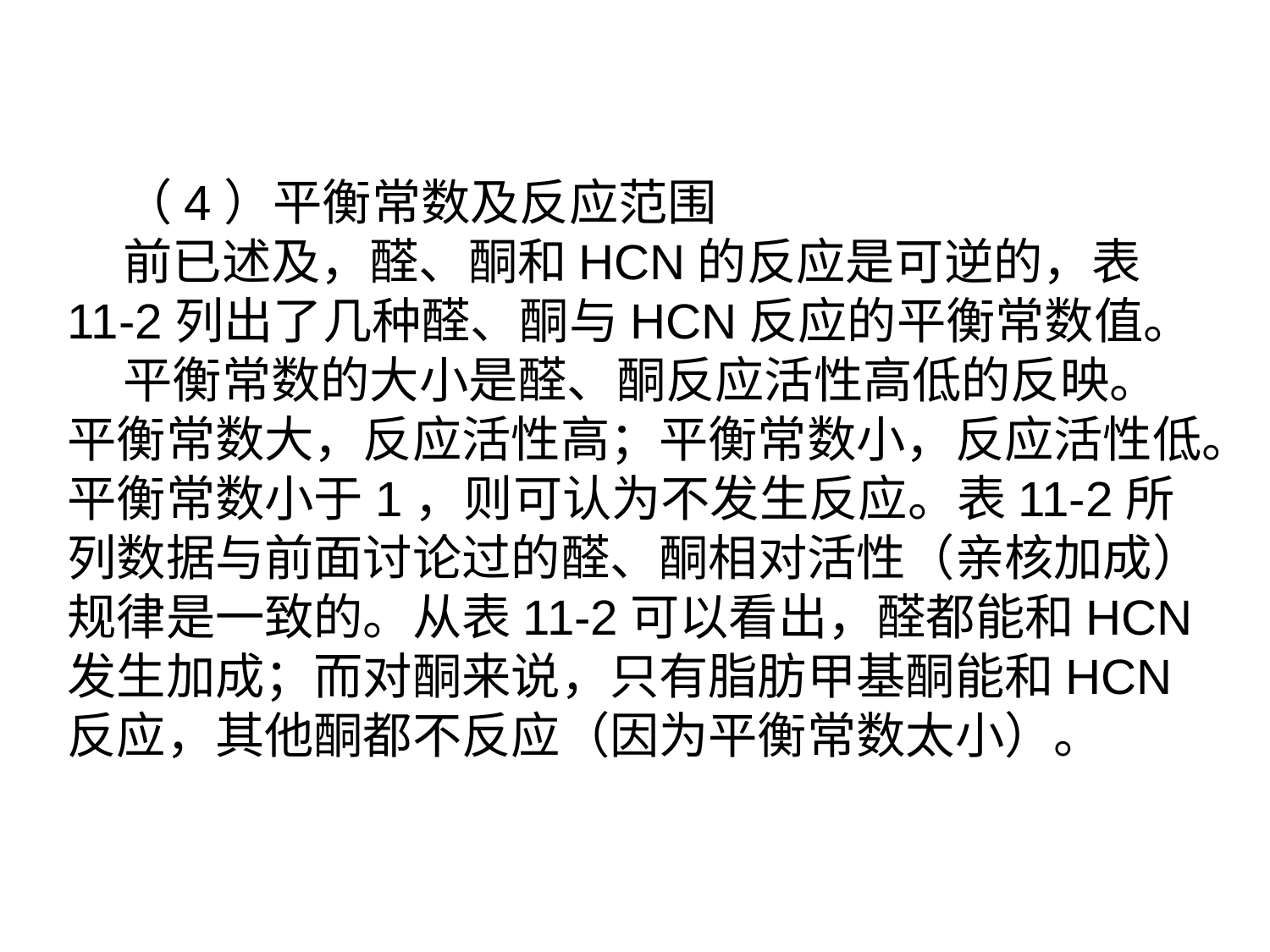

（4）平衡常数及反应范围
    前已述及，醛、酮和HCN的反应是可逆的，表11-2列出了几种醛、酮与HCN反应的平衡常数值。
    平衡常数的大小是醛、酮反应活性高低的反映。平衡常数大，反应活性高；平衡常数小，反应活性低。平衡常数小于1，则可认为不发生反应。表11-2所列数据与前面讨论过的醛、酮相对活性（亲核加成）规律是一致的。从表11-2可以看出，醛都能和HCN发生加成；而对酮来说，只有脂肪甲基酮能和HCN反应，其他酮都不反应（因为平衡常数太小）。